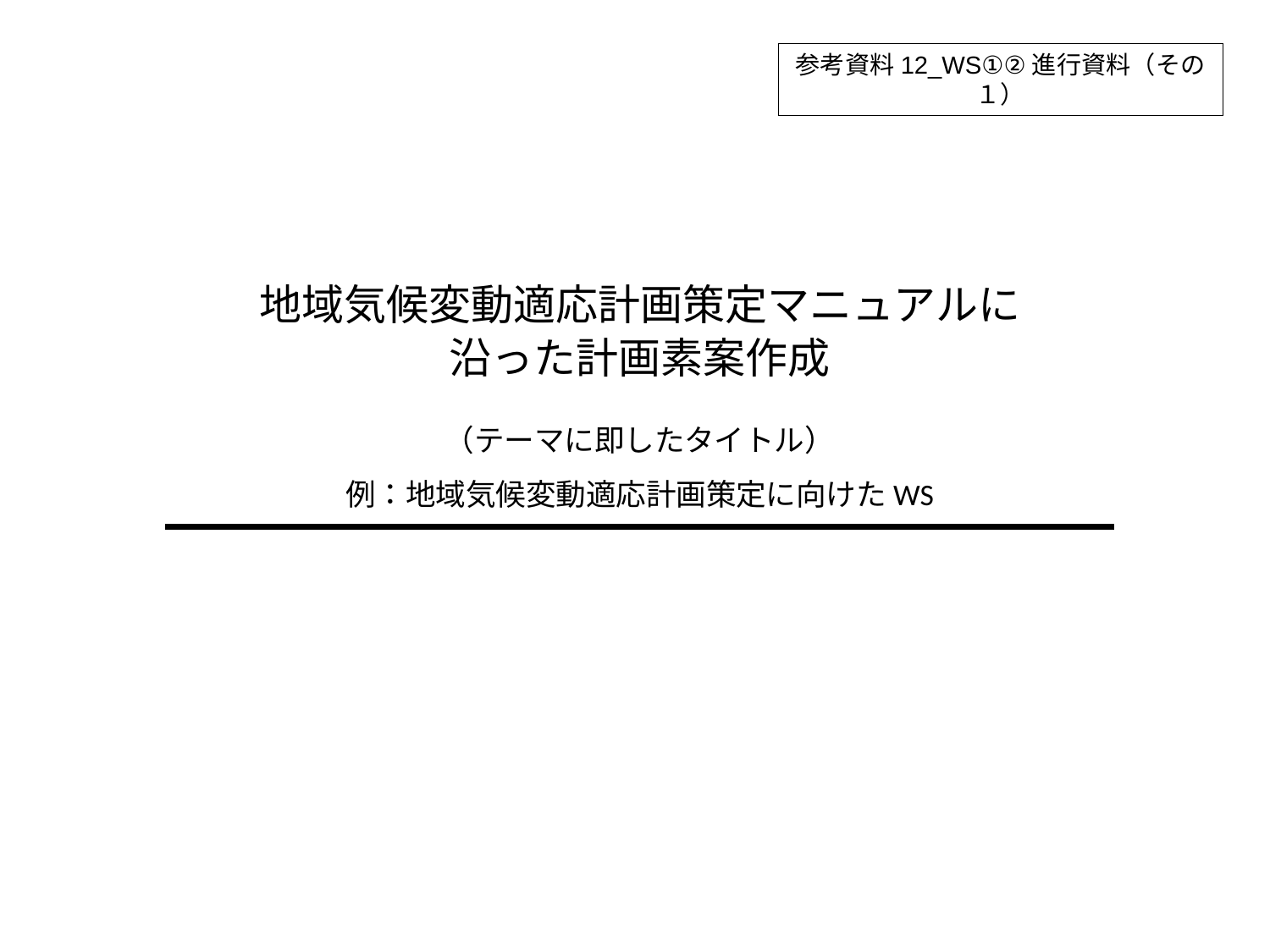

参考資料12_WS①②進行資料（その１）
地域気候変動適応計画策定マニュアルに
沿った計画素案作成
（テーマに即したタイトル）
例：地域気候変動適応計画策定に向けたWS